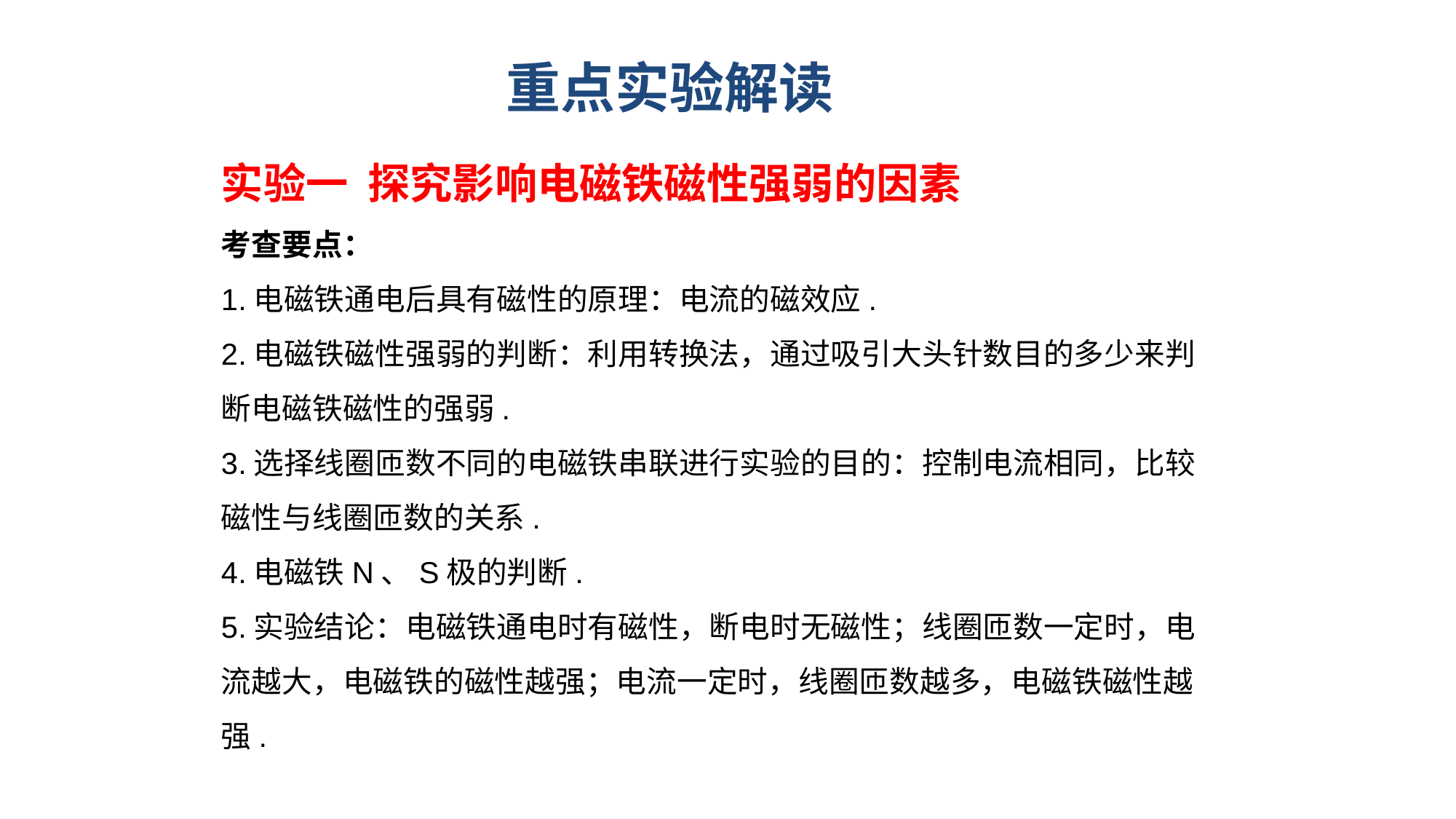

重点实验解读
实验一  探究影响电磁铁磁性强弱的因素
考查要点：
1.电磁铁通电后具有磁性的原理：电流的磁效应.
2.电磁铁磁性强弱的判断：利用转换法，通过吸引大头针数目的多少来判断电磁铁磁性的强弱.
3.选择线圈匝数不同的电磁铁串联进行实验的目的：控制电流相同，比较磁性与线圈匝数的关系.
4.电磁铁N、S极的判断.
5.实验结论：电磁铁通电时有磁性，断电时无磁性；线圈匝数一定时，电流越大，电磁铁的磁性越强；电流一定时，线圈匝数越多，电磁铁磁性越强.